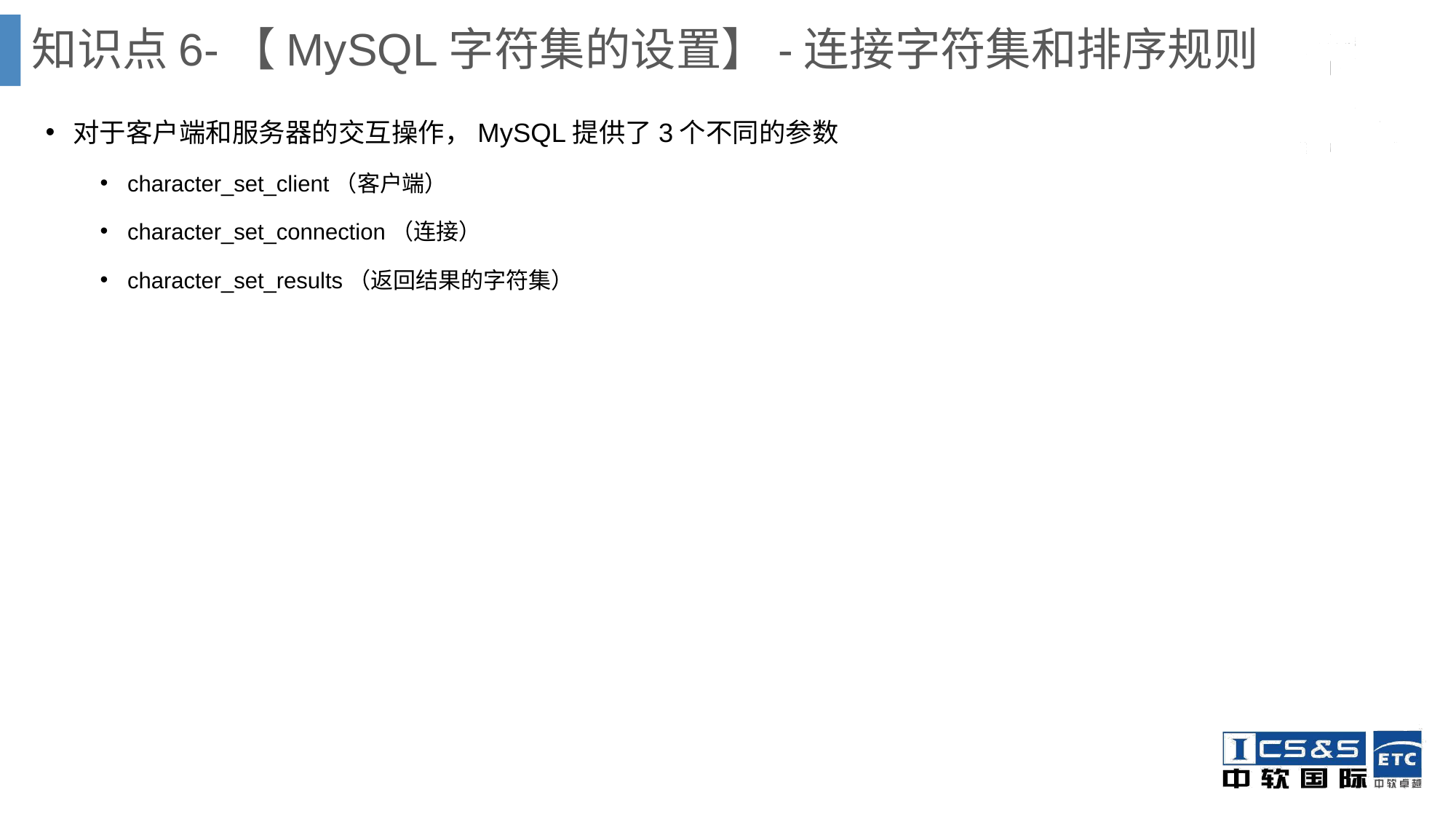

知识点6-【MySQL字符集的设置】-连接字符集和排序规则
对于客户端和服务器的交互操作，MySQL提供了3个不同的参数
character_set_client（客户端）
character_set_connection（连接）
character_set_results（返回结果的字符集）